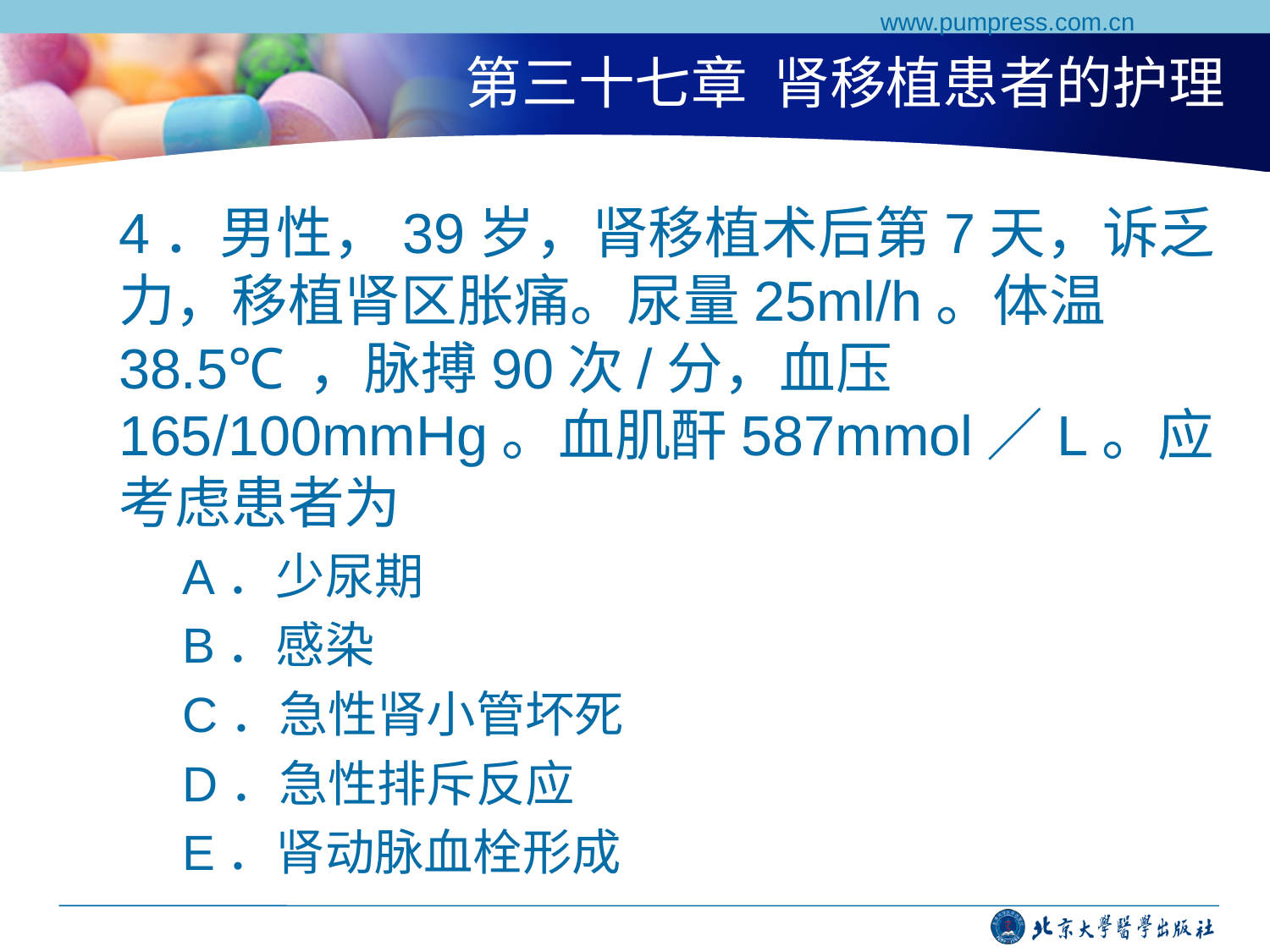

www.pumpress.com.cn
# 第三十七章  肾移植患者的护理
4．男性，39岁，肾移植术后第7天，诉乏力，移植肾区胀痛。尿量25ml/h。体温38.5℃，脉搏90次/分，血压165/100mmHg。血肌酐587mmol／L。应考虑患者为
A．少尿期
B．感染
C．急性肾小管坏死
D．急性排斥反应
E．肾动脉血栓形成